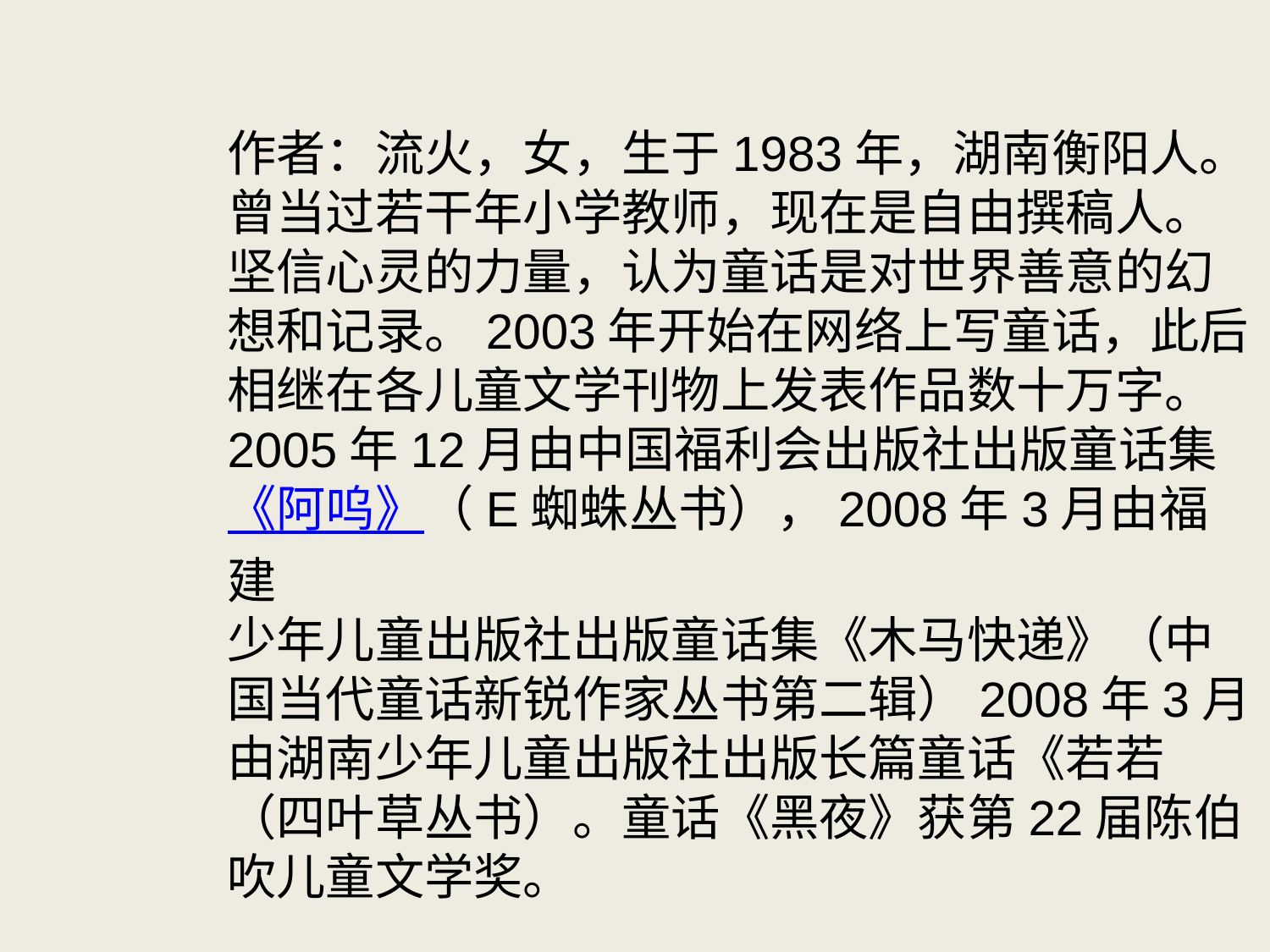

作者：流火，女，生于1983年，湖南衡阳人。曾当过若干年小学教师，现在是自由撰稿人。坚信心灵的力量，认为童话是对世界善意的幻想和记录。2003年开始在网络上写童话，此后
相继在各儿童文学刊物上发表作品数十万字。
2005年12月由中国福利会出版社出版童话集
《阿呜》（E蜘蛛丛书），2008年3月由福建
少年儿童出版社出版童话集《木马快递》（中国当代童话新锐作家丛书第二辑）2008年3月由湖南少年儿童出版社出版长篇童话《若若（四叶草丛书）。童话《黑夜》获第22届陈伯吹儿童文学奖。